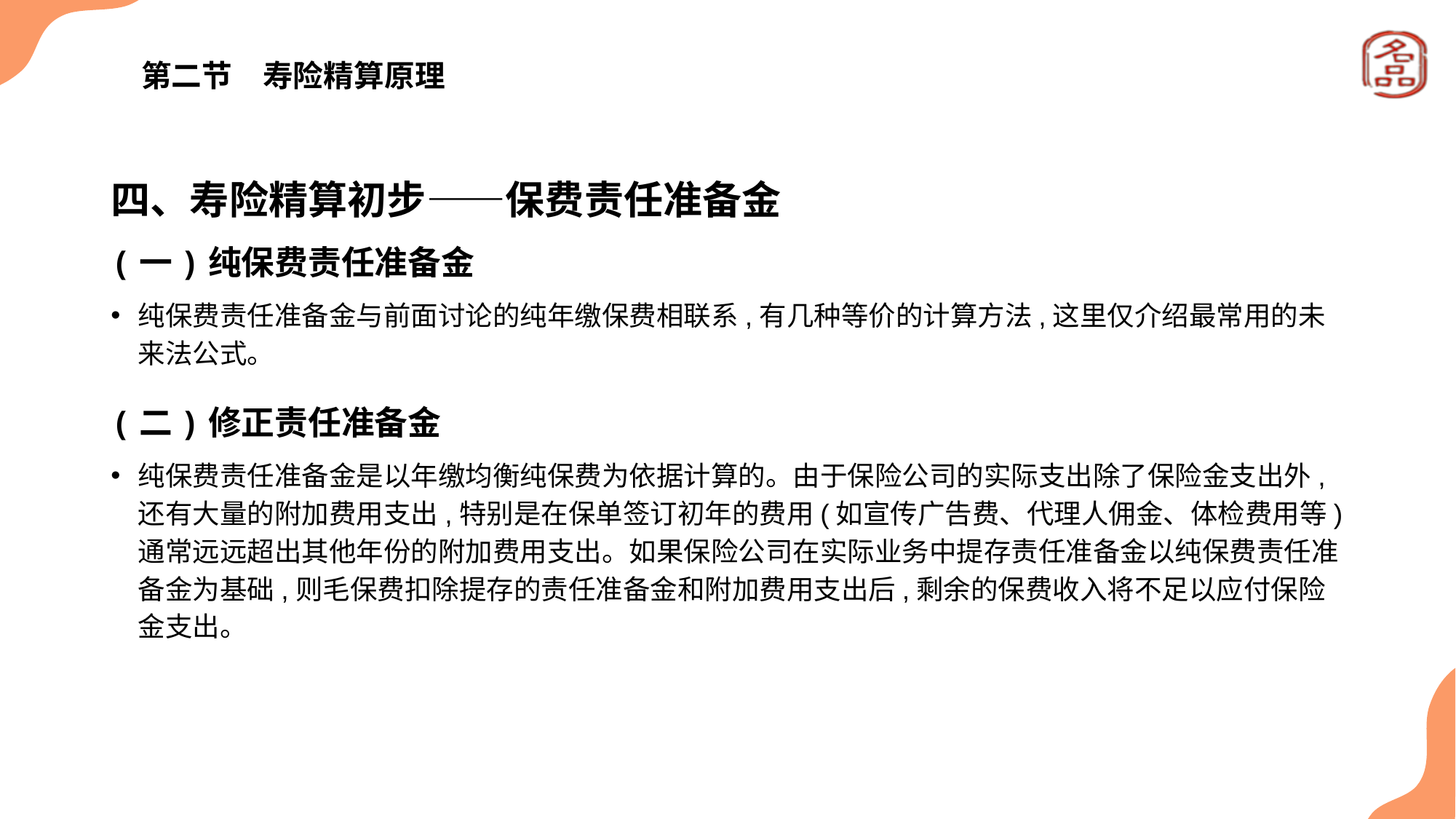

# 第二节　寿险精算原理
四、寿险精算初步——保费责任准备金
(一)纯保费责任准备金
纯保费责任准备金与前面讨论的纯年缴保费相联系,有几种等价的计算方法,这里仅介绍最常用的未来法公式。
(二)修正责任准备金
纯保费责任准备金是以年缴均衡纯保费为依据计算的。由于保险公司的实际支出除了保险金支出外,还有大量的附加费用支出,特别是在保单签订初年的费用(如宣传广告费、代理人佣金、体检费用等)通常远远超出其他年份的附加费用支出。如果保险公司在实际业务中提存责任准备金以纯保费责任准备金为基础,则毛保费扣除提存的责任准备金和附加费用支出后,剩余的保费收入将不足以应付保险金支出。